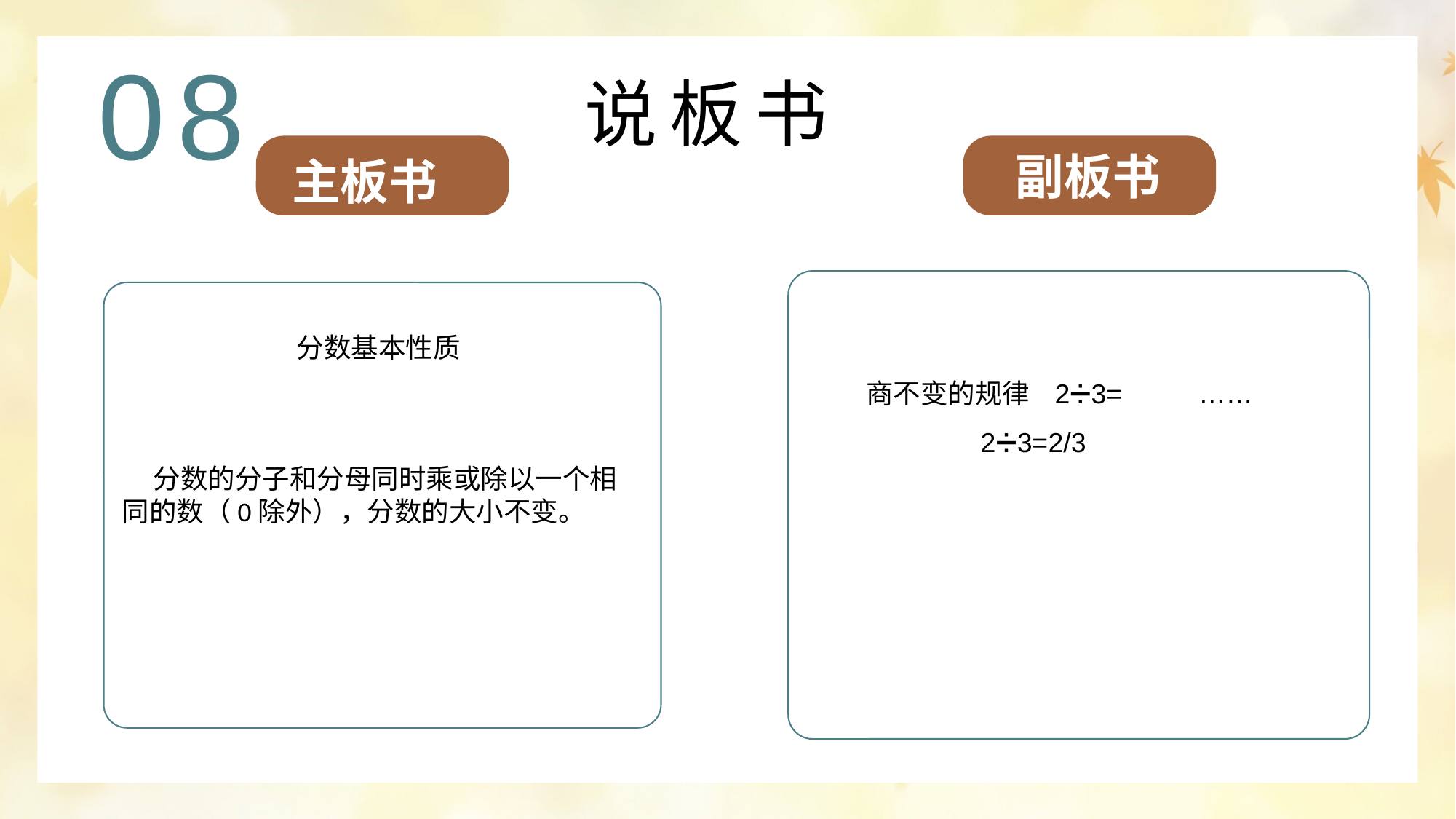

08

说板书

副板书
主板书

分数基本性质

    分数的分子和分母同时乘或除以一个相同的数（0除外），分数的大小不变。

商不变的规律   2➗3=          ……
               2➗3=2/3